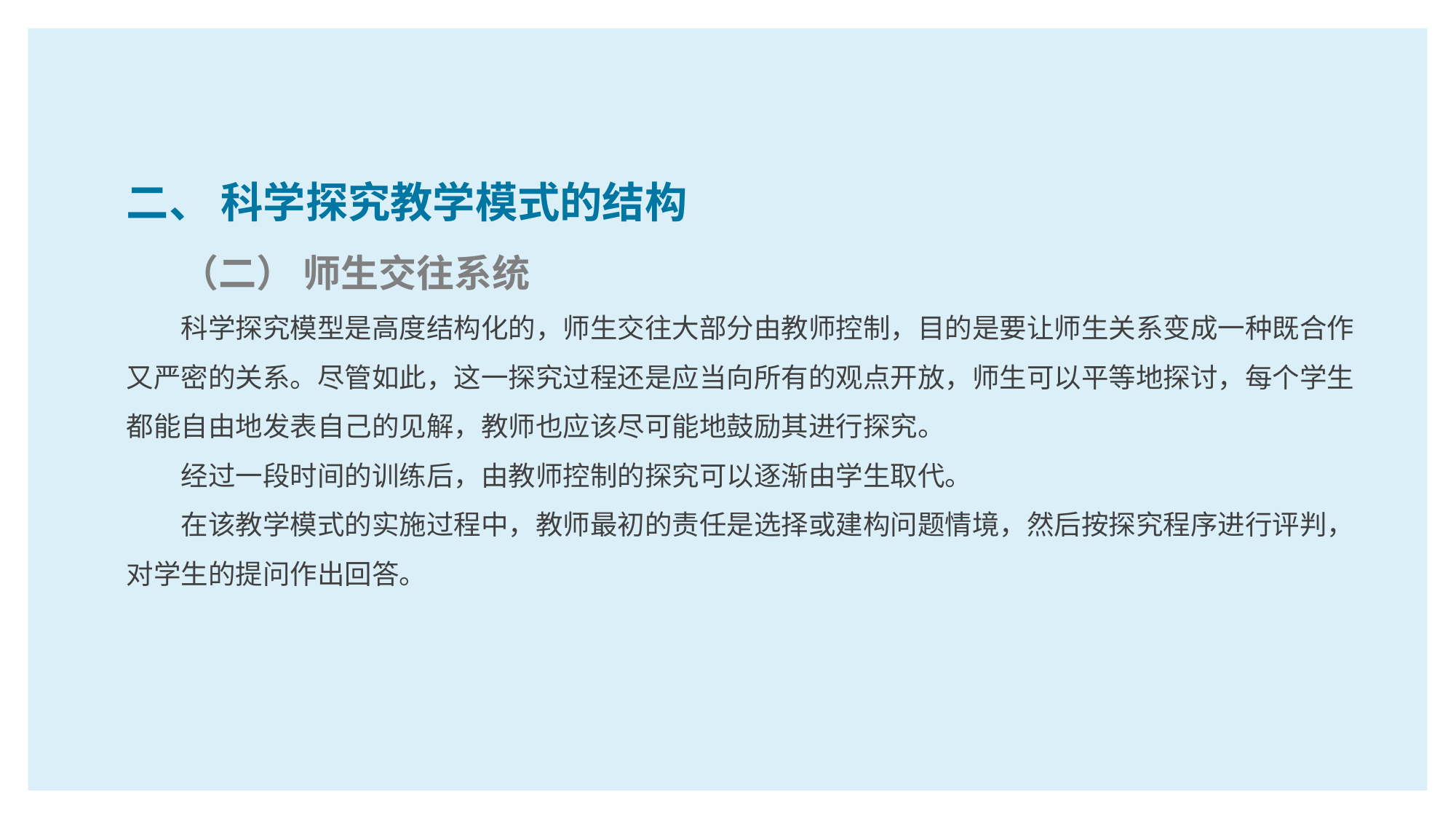

二、 科学探究教学模式的结构
（二） 师生交往系统
科学探究模型是高度结构化的，师生交往大部分由教师控制，目的是要让师生关系变成一种既合作又严密的关系。尽管如此，这一探究过程还是应当向所有的观点开放，师生可以平等地探讨，每个学生都能自由地发表自己的见解，教师也应该尽可能地鼓励其进行探究。
经过一段时间的训练后，由教师控制的探究可以逐渐由学生取代。
在该教学模式的实施过程中，教师最初的责任是选择或建构问题情境，然后按探究程序进行评判，对学生的提问作出回答。